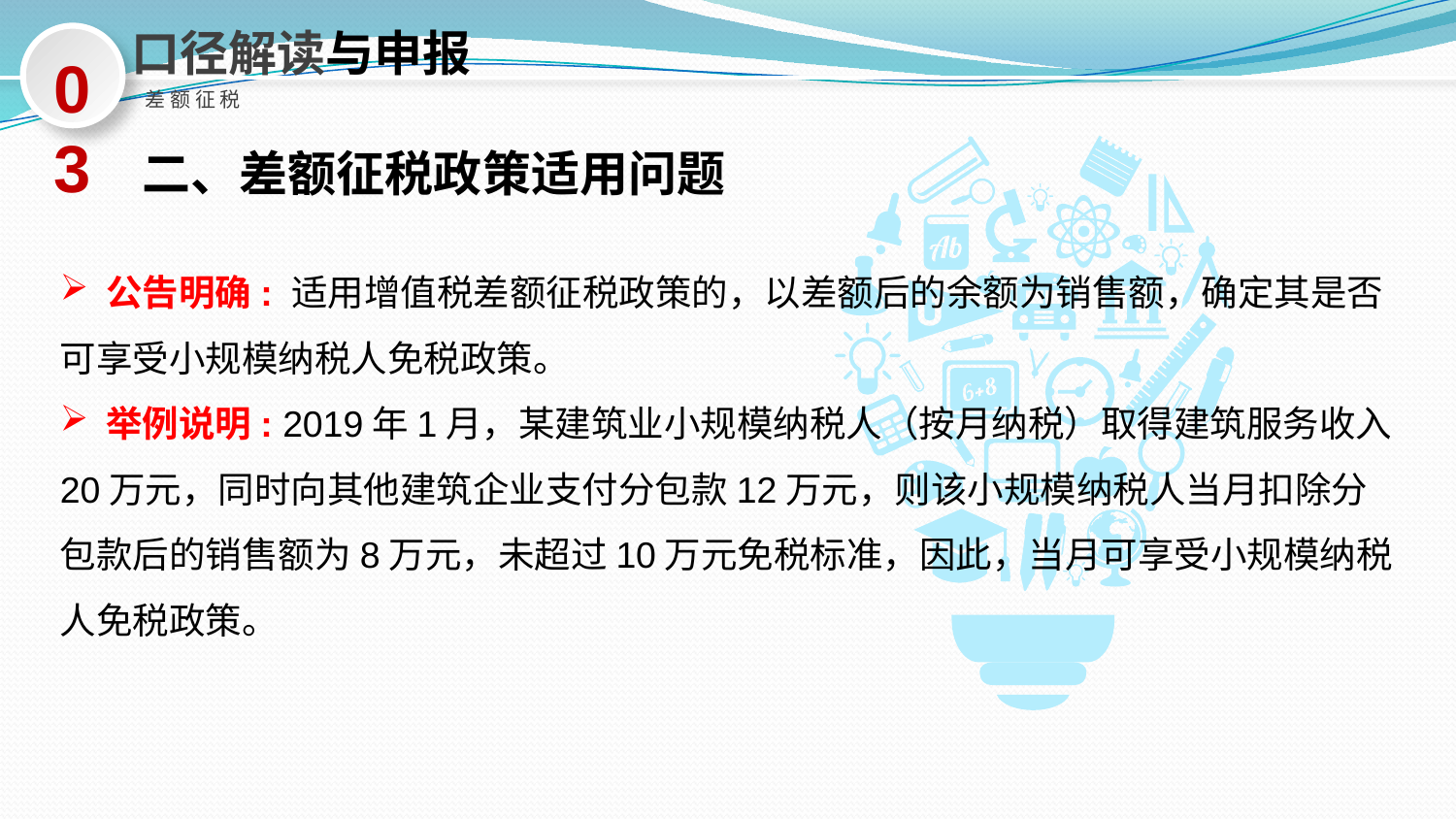

口径解读与申报

03
差额征税

二、差额征税政策适用问题

 公告明确: 适用增值税差额征税政策的，以差额后的余额为销售额，确定其是否可享受小规模纳税人免税政策。
 举例说明: 2019年1月，某建筑业小规模纳税人（按月纳税）取得建筑服务收入20万元，同时向其他建筑企业支付分包款12万元，则该小规模纳税人当月扣除分包款后的销售额为8万元，未超过10万元免税标准，因此，当月可享受小规模纳税人免税政策。